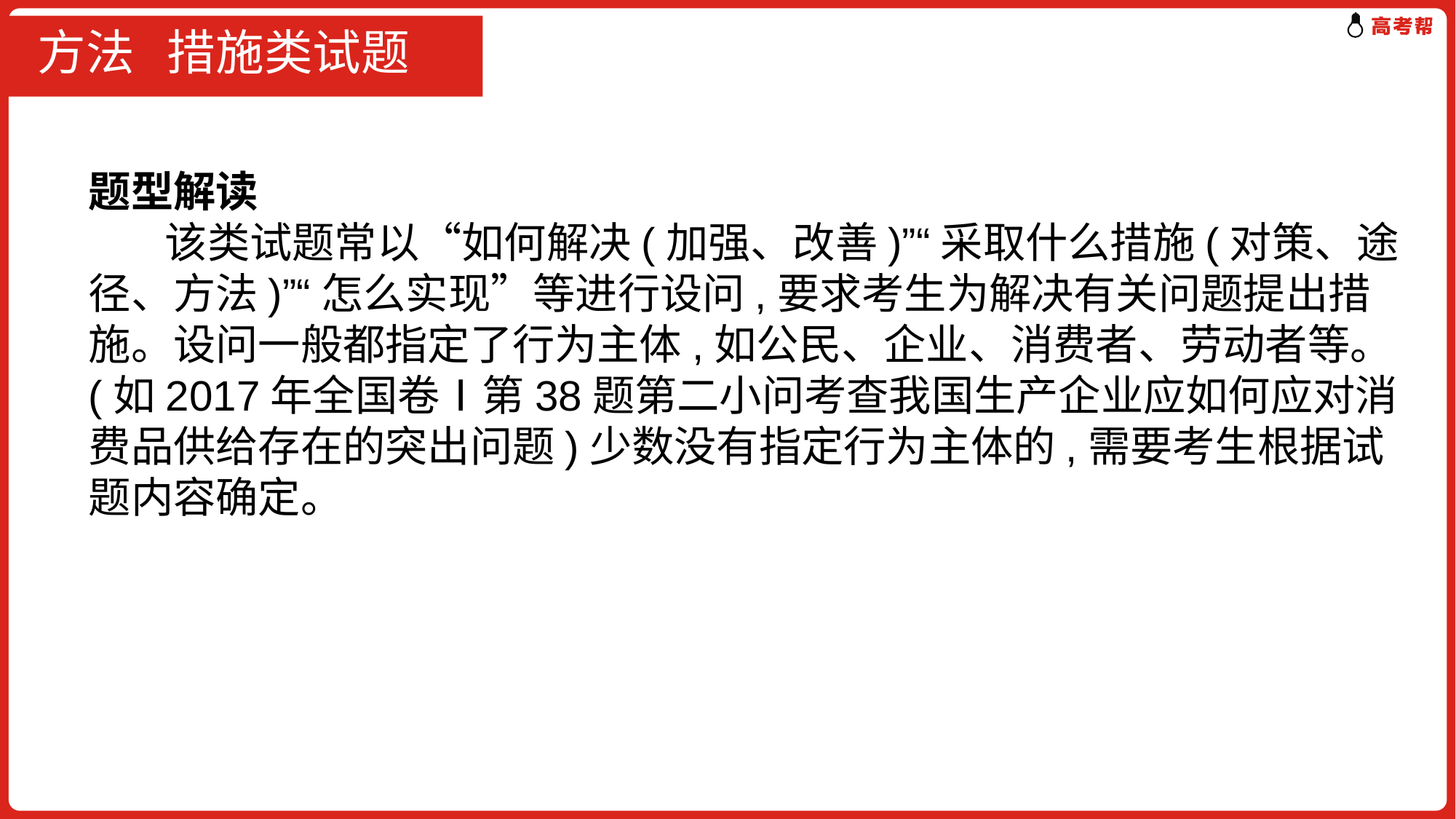

# 方法   措施类试题
题型解读
       该类试题常以“如何解决(加强、改善)”“采取什么措施(对策、途径、方法)”“怎么实现”等进行设问,要求考生为解决有关问题提出措施。设问一般都指定了行为主体,如公民、企业、消费者、劳动者等。(如2017年全国卷Ⅰ第38题第二小问考查我国生产企业应如何应对消费品供给存在的突出问题)少数没有指定行为主体的,需要考生根据试题内容确定。